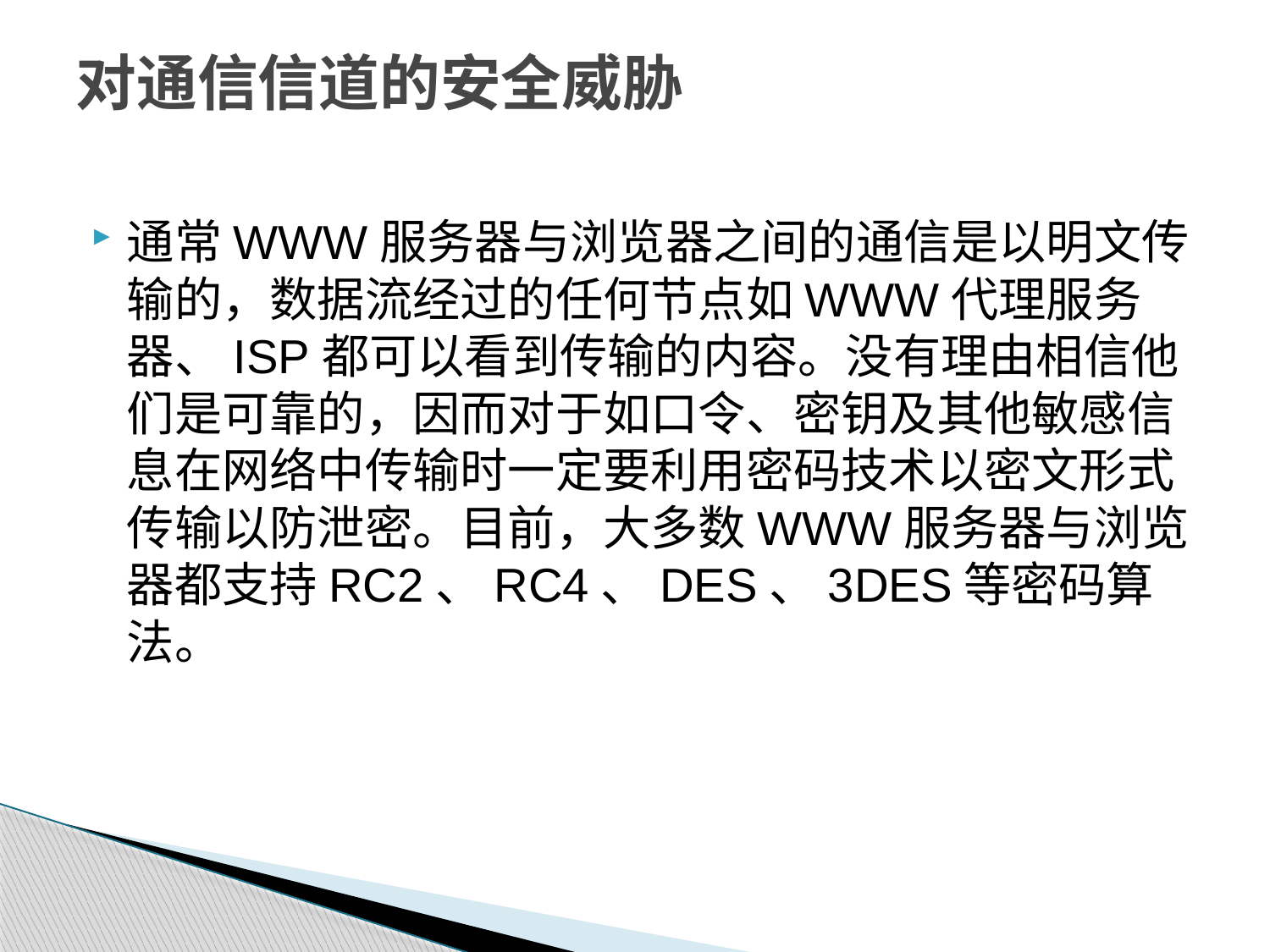

# 对通信信道的安全威胁
通常WWW服务器与浏览器之间的通信是以明文传输的，数据流经过的任何节点如WWW代理服务器、ISP都可以看到传输的内容。没有理由相信他们是可靠的，因而对于如口令、密钥及其他敏感信息在网络中传输时一定要利用密码技术以密文形式传输以防泄密。目前，大多数WWW服务器与浏览器都支持RC2、RC4、DES、3DES等密码算法。